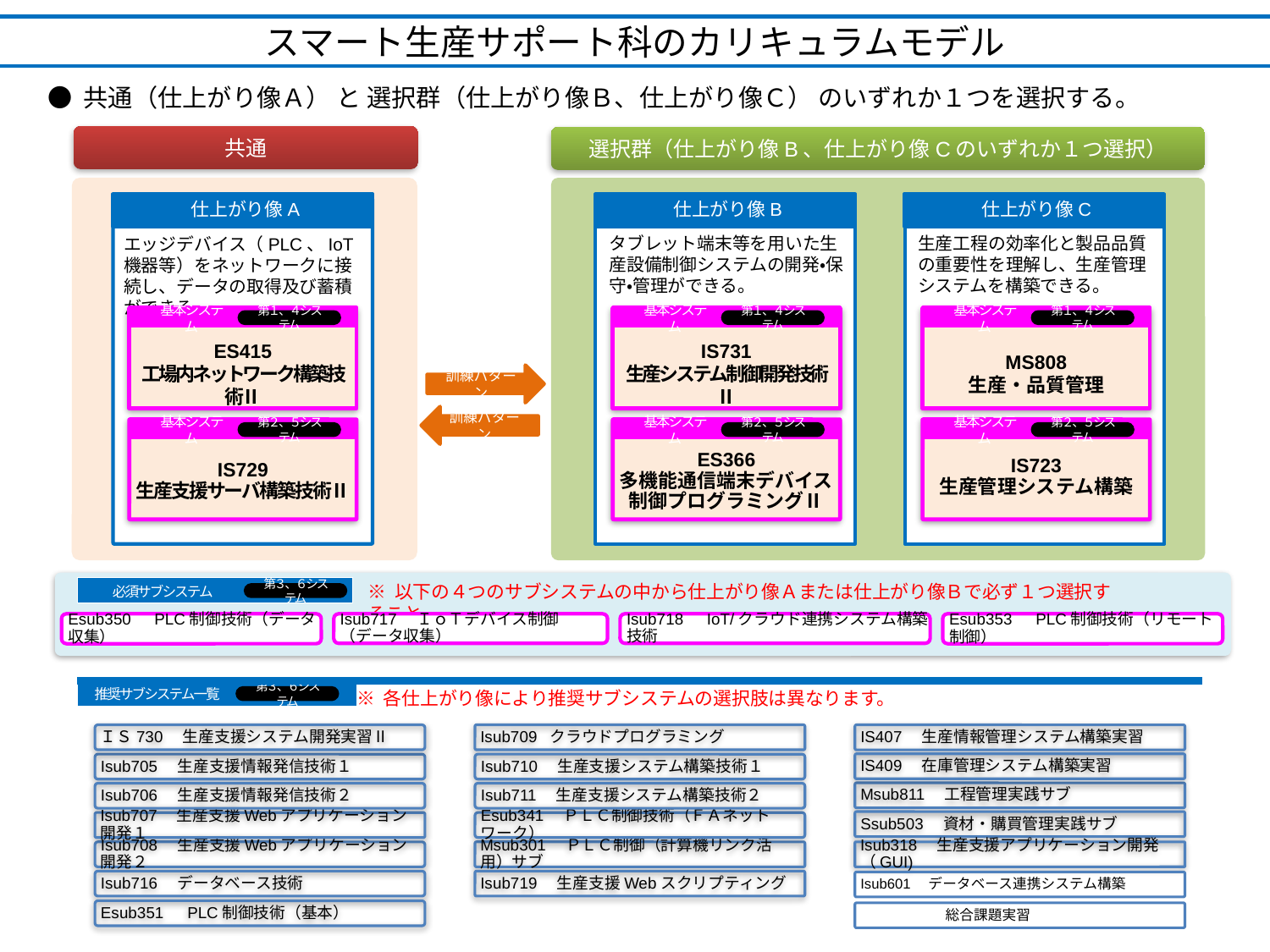

スマート生産サポート科のカリキュラムモデル
● 共通（仕上がり像Ａ） と 選択群（仕上がり像Ｂ、仕上がり像Ｃ） のいずれか１つを選択する。
共通
選択群（仕上がり像B、仕上がり像Cのいずれか１つ選択）

仕上がり像A
仕上がり像B
仕上がり像C

生産工程の効率化と製品品質の重要性を理解し、生産管理システムを構築できる。
タブレット端末等を用いた生産設備制御システムの開発・保守・管理ができる。
エッジデバイス（PLC、IoT機器等）をネットワークに接続し、データの取得及び蓄積ができる。

基本システム

ES415
工場内ネットワーク構築技術Ⅱ

IS729
生産支援サーバ構築技術Ⅱ
第１、４システム

基本システム
第２、５システム

基本システム

IS731
生産システム制御開発技術Ⅱ

ES366
多機能通信端末デバイス
制御プログラミングⅡ
第１、４システム

基本システム
第２、５システム

基本システム

MS808
生産・品質管理

IS723
生産管理システム構築
第１、４システム

基本システム
第２、５システム
訓練パターン
訓練パターン

※ 以下の４つのサブシステムの中から仕上がり像Ａまたは仕上がり像Ｂで必ず１つ選択すること。

必須サブシステム
第３、６システム
Esub350　PLC制御技術（データ収集）
Isub717　ＩｏＴデバイス制御（データ収集）
Isub718　IoT/クラウド連携システム構築技術
Esub353　PLC制御技術（リモート制御）
※ 各仕上がり像により推奨サブシステムの選択肢は異なります。

推奨サブシステム一覧
第３、６システム
ＩＳ730　生産支援システム開発実習Ⅱ
Isub709  クラウドプログラミング
IS407　生産情報管理システム構築実習
IS409　在庫管理システム構築実習
Isub705　生産支援情報発信技術１
Isub710　生産支援システム構築技術１
Msub811　工程管理実践サブ
Isub706　生産支援情報発信技術２
Isub711　生産支援システム構築技術２
Ssub503　資材・購買管理実践サブ
Isub707　生産支援Webアプリケーション開発１
Esub341　ＰＬＣ制御技術（ＦＡネットワーク）
Isub708　生産支援Webアプリケーション開発２
Msub301　ＰＬＣ制御（計算機リンク活用）サブ
Isub318　生産支援アプリケーション開発（GUI)
Isub716　データベース技術
Isub719　生産支援Webスクリプティング
Isub601　データベース連携システム構築
Esub351　PLC制御技術（基本）
　　　　　　総合課題実習